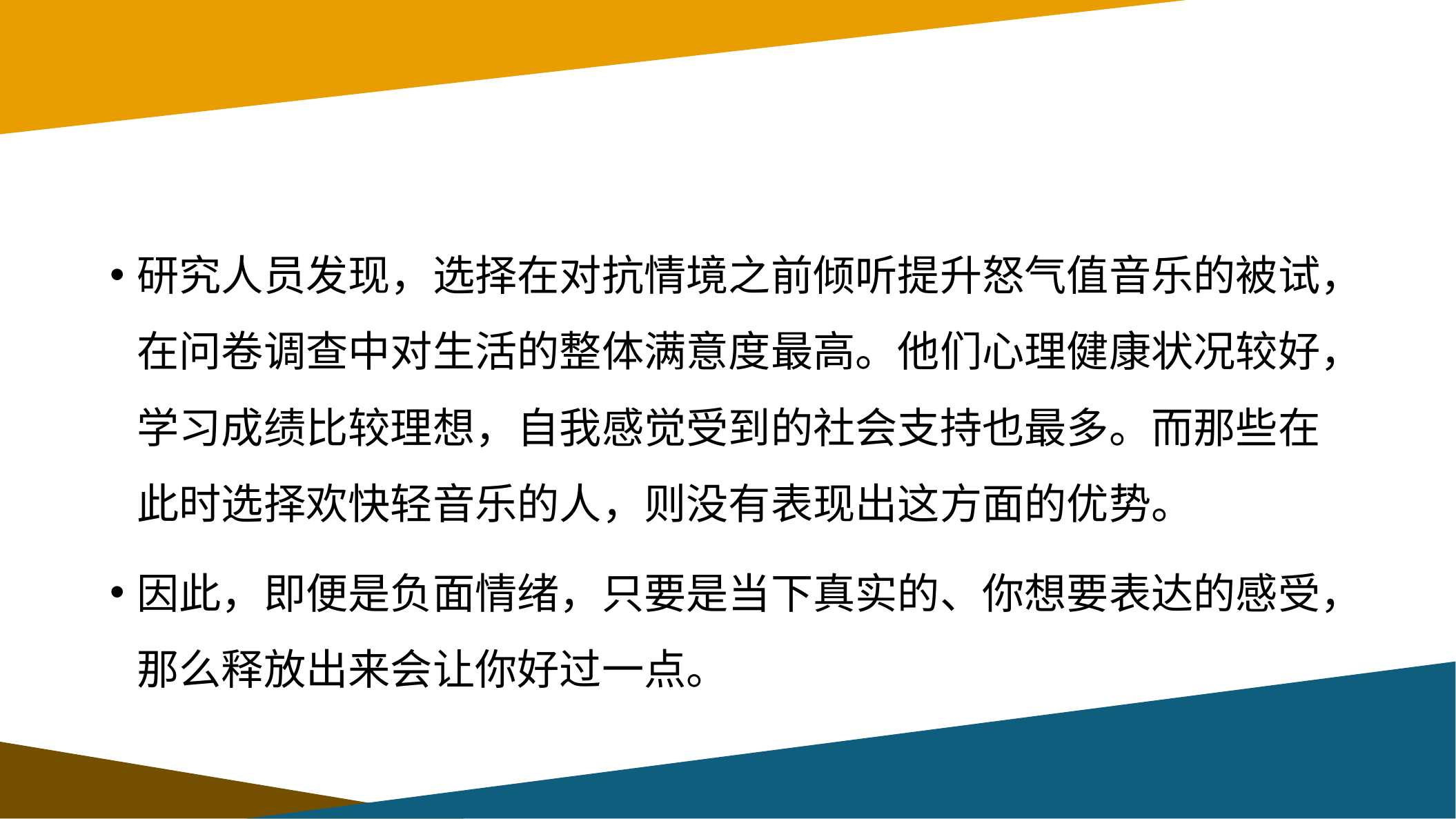

#
研究人员发现，选择在对抗情境之前倾听提升怒气值音乐的被试，在问卷调查中对生活的整体满意度最高。他们心理健康状况较好，学习成绩比较理想，自我感觉受到的社会支持也最多。而那些在此时选择欢快轻音乐的人，则没有表现出这方面的优势。
因此，即便是负面情绪，只要是当下真实的、你想要表达的感受，那么释放出来会让你好过一点。